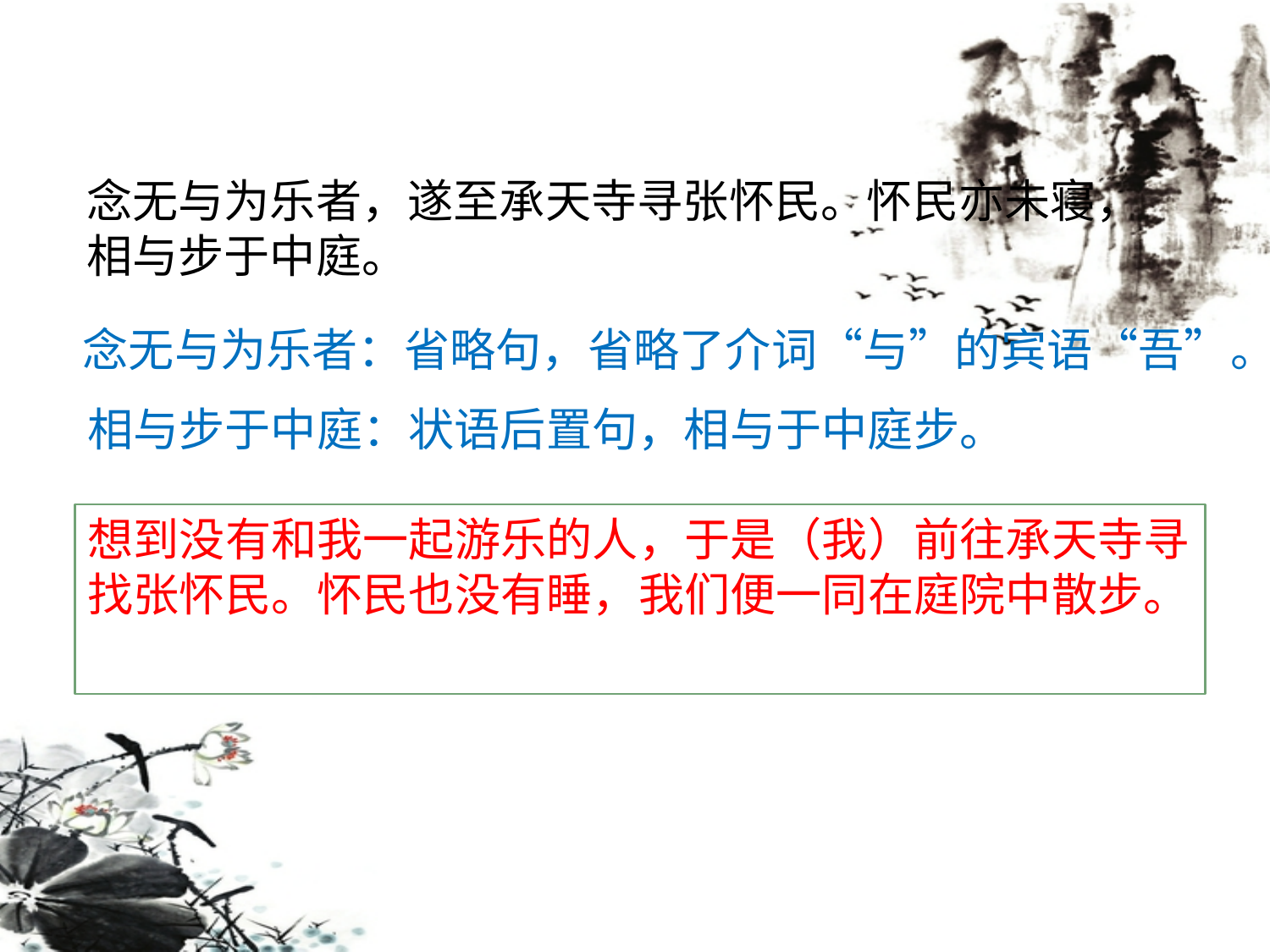

念无与为乐者，遂至承天寺寻张怀民。怀民亦未寝，相与步于中庭。

念无与为乐者：省略句，省略了介词“与”的宾语“吾”。
相与步于中庭：状语后置句，相与于中庭步。
想到没有和我一起游乐的人，于是（我）前往承天寺寻找张怀民。怀民也没有睡，我们便一同在庭院中散步。